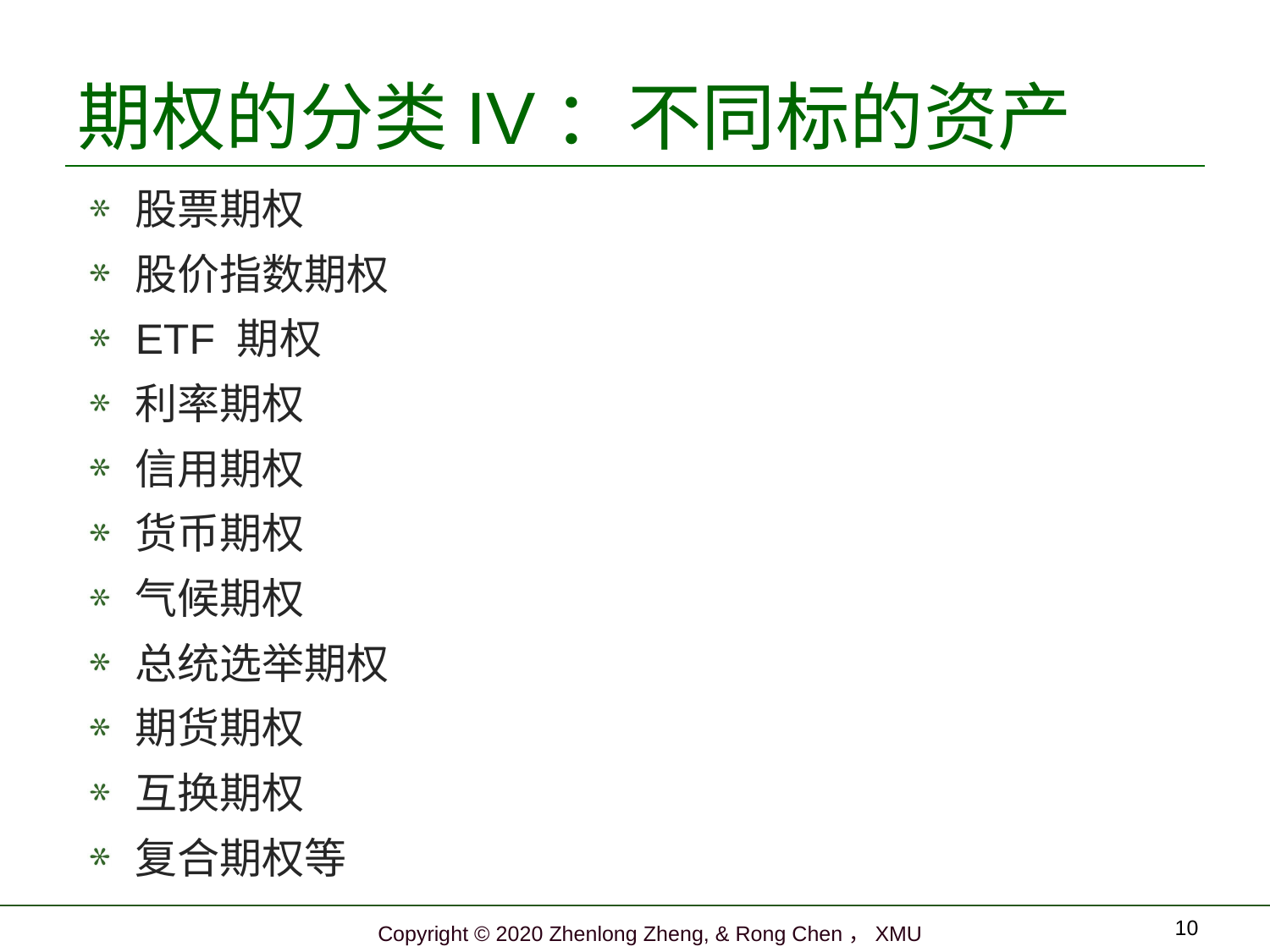

# 期权的分类IV：不同标的资产
股票期权
股价指数期权
ETF 期权
利率期权
信用期权
货币期权
气候期权
总统选举期权
期货期权
互换期权
复合期权等

10